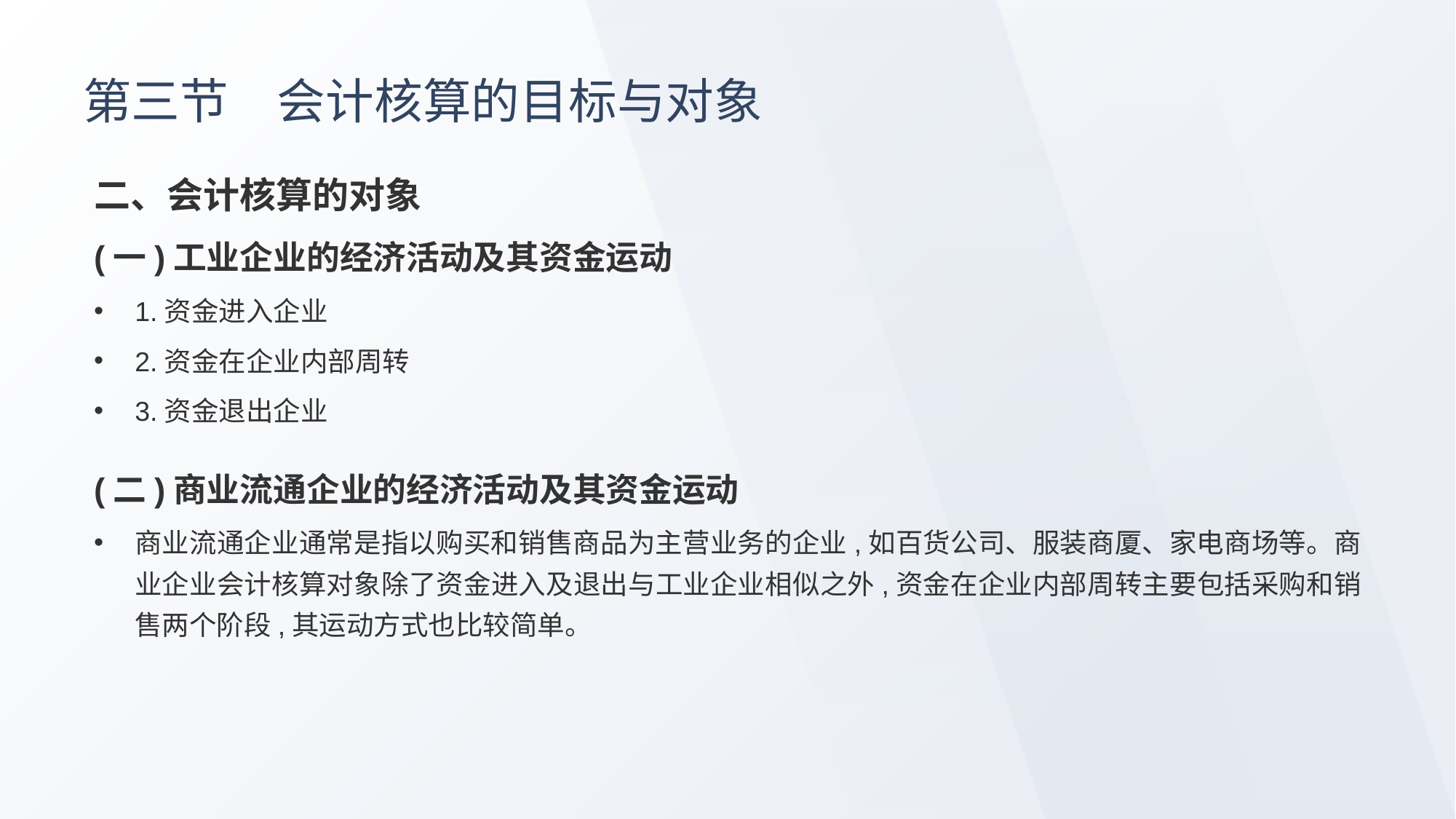

# 第三节　会计核算的目标与对象
二、会计核算的对象
(一)工业企业的经济活动及其资金运动
1.资金进入企业
2.资金在企业内部周转
3.资金退出企业
(二)商业流通企业的经济活动及其资金运动
商业流通企业通常是指以购买和销售商品为主营业务的企业,如百货公司、服装商厦、家电商场等。商业企业会计核算对象除了资金进入及退出与工业企业相似之外,资金在企业内部周转主要包括采购和销售两个阶段,其运动方式也比较简单。